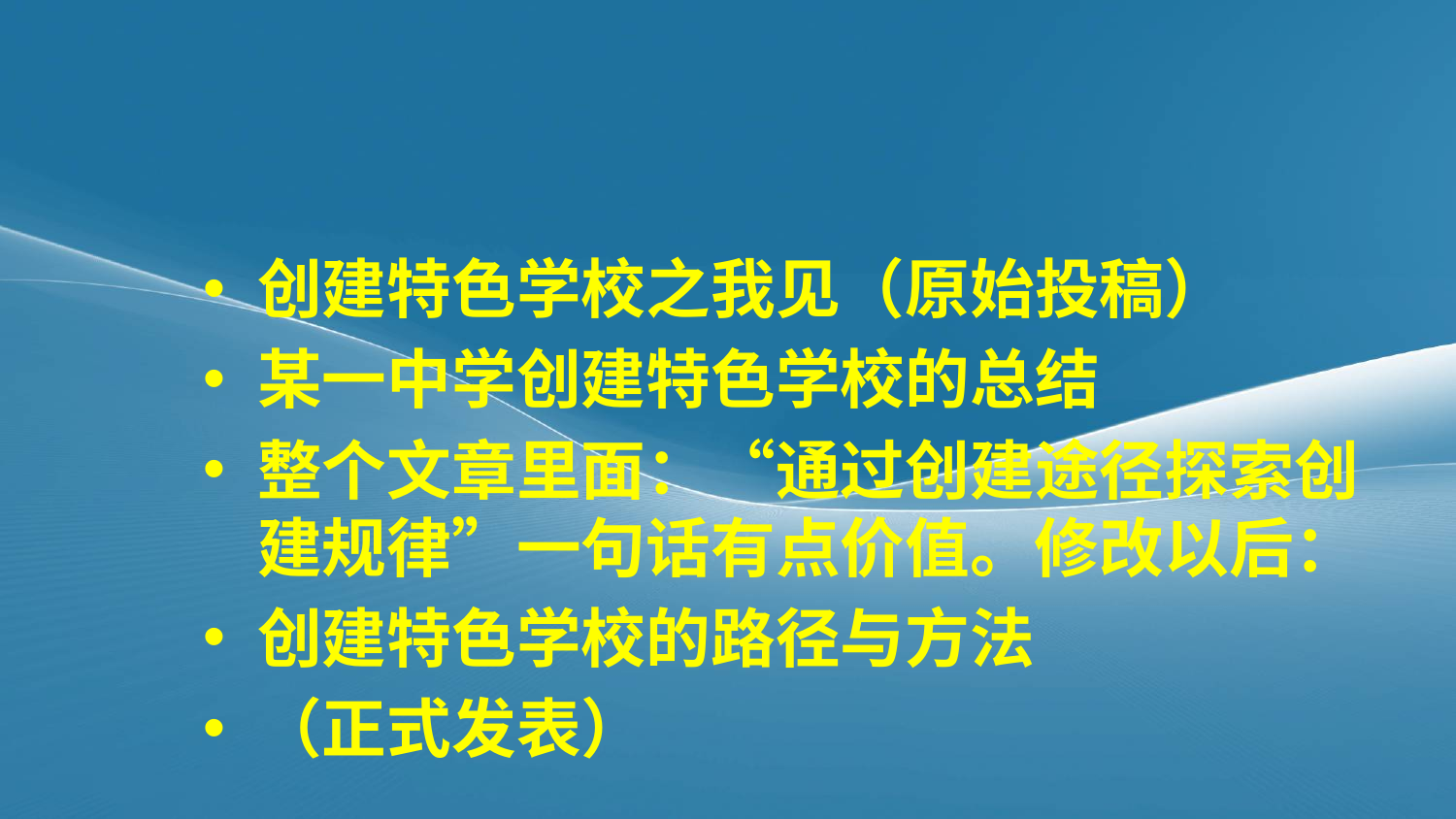

创建特色学校之我见（原始投稿）
某一中学创建特色学校的总结
整个文章里面：“通过创建途径探索创建规律”一句话有点价值。修改以后：
创建特色学校的路径与方法
（正式发表）